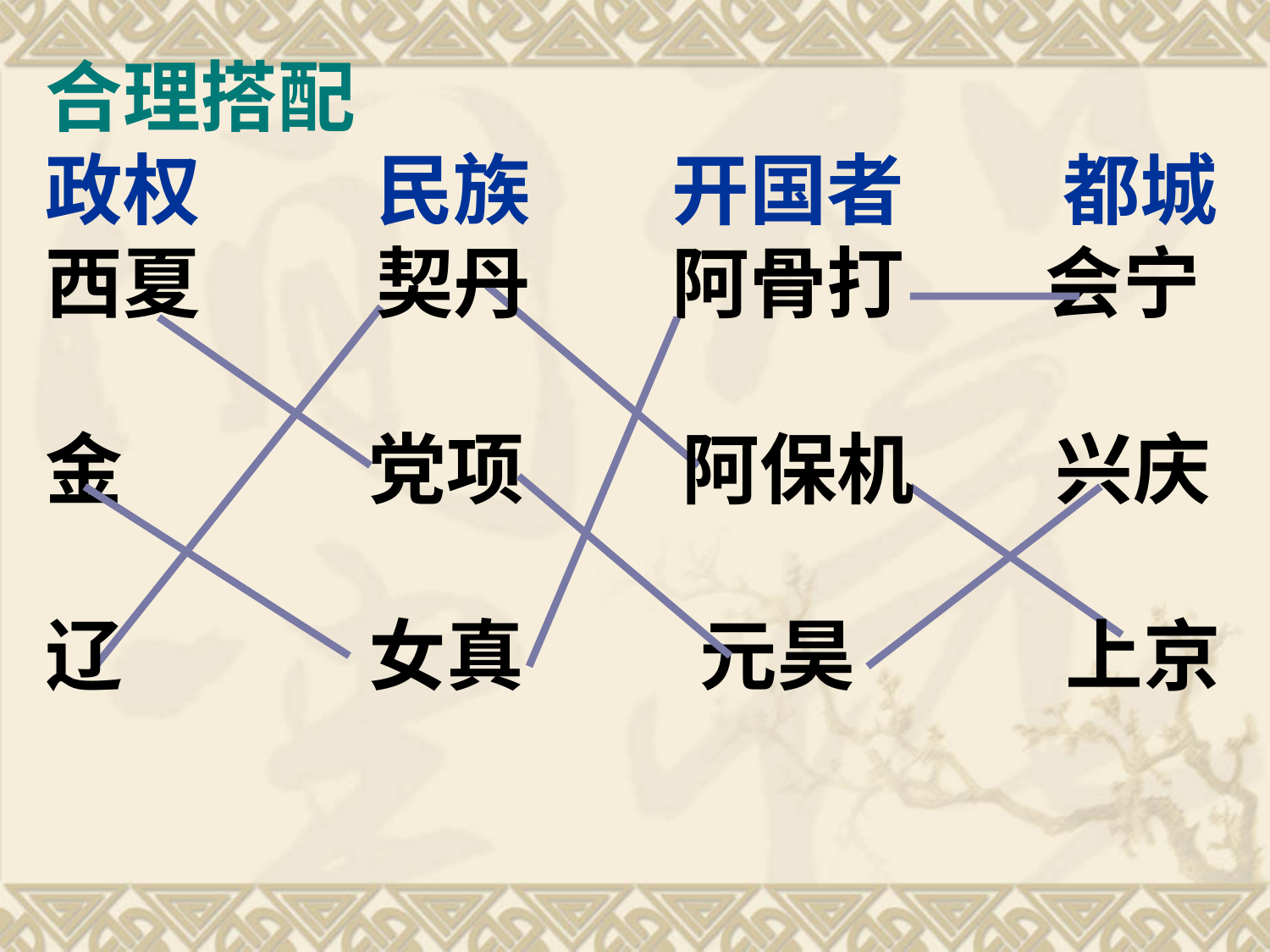

合理搭配
政权          民族        开国者         都城
西夏          契丹        阿骨打        会宁

金              党项         阿保机        兴庆

辽              女真          元昊            上京